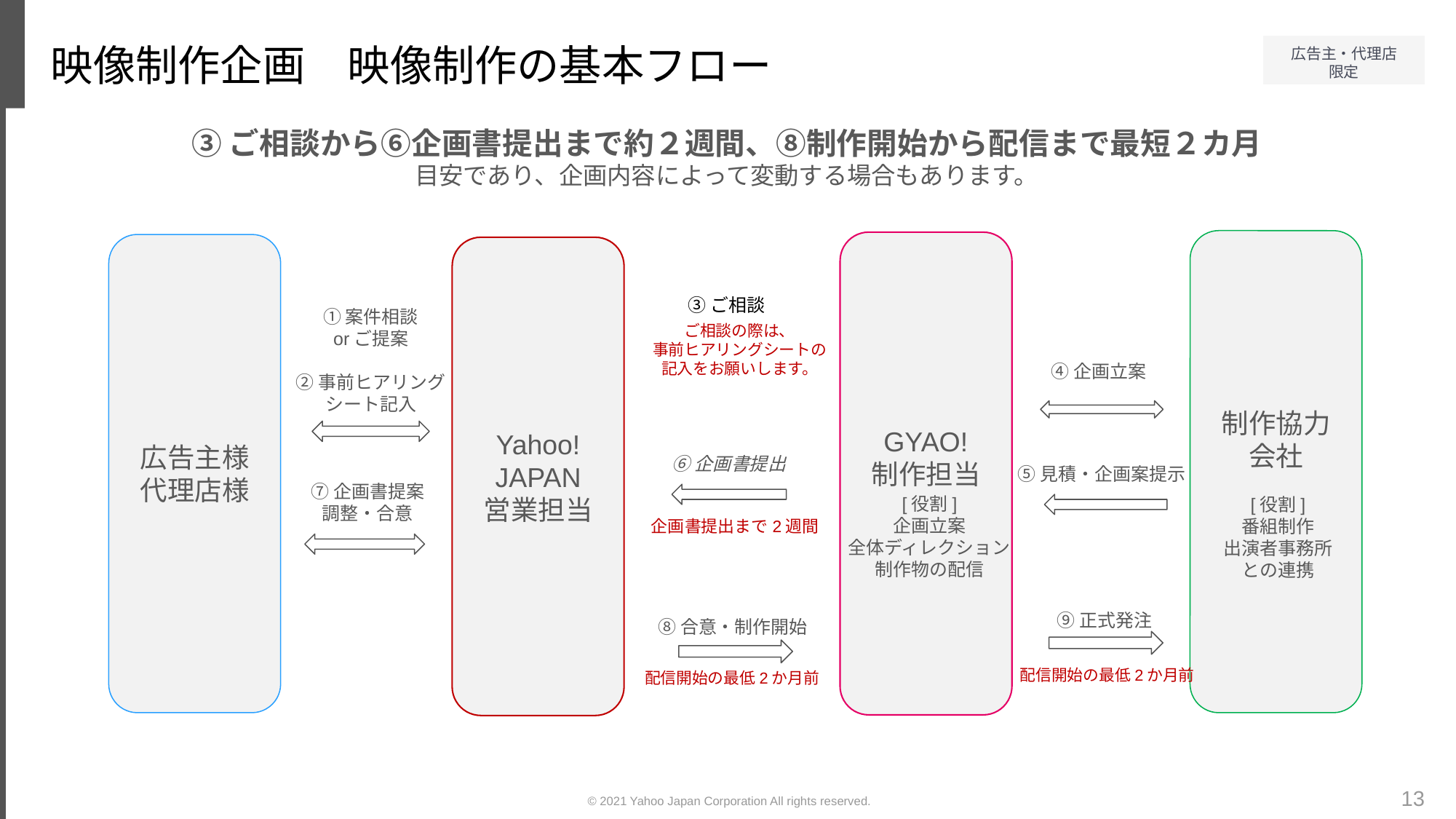

映像制作企画　映像制作の基本フロー
③ご相談から⑥企画書提出まで約２週間、⑧制作開始から配信まで最短２カ月
目安であり、企画内容によって変動する場合もあります。
制作協力会社

[役割]
番組制作
出演者事務所
との連携
GYAO!
制作担当

[役割]
企画立案
全体ディレクション
制作物の配信
広告主様
代理店様
Yahoo! JAPAN
営業担当
③ご相談
ご相談の際は、
事前ヒアリングシートの
記入をお願いします。
①案件相談
orご提案

②事前ヒアリング
シート記入

④企画立案

⑥企画書提出

⑤見積・企画案提示

⑦企画書提案
調整・合意
企画書提出まで2週間

⑨正式発注

⑧合意・制作開始

配信開始の最低2か月前
配信開始の最低2か月前
13